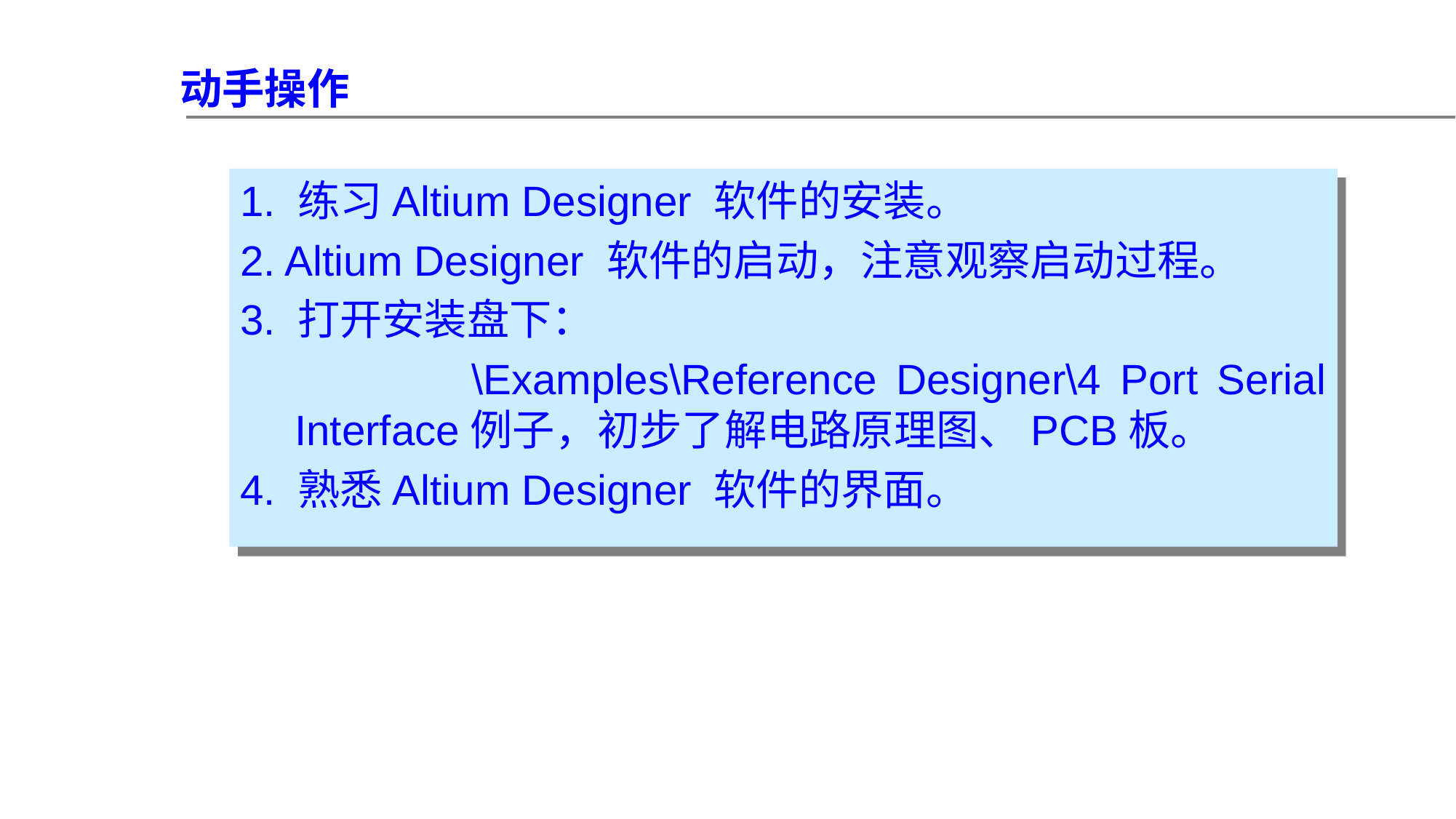

动手操作
1. 练习Altium Designer 软件的安装。
2. Altium Designer 软件的启动，注意观察启动过程。
3. 打开安装盘下：
            \Examples\Reference Designer\4 Port Serial Interface例子，初步了解电路原理图、PCB板。
4. 熟悉Altium Designer 软件的界面。